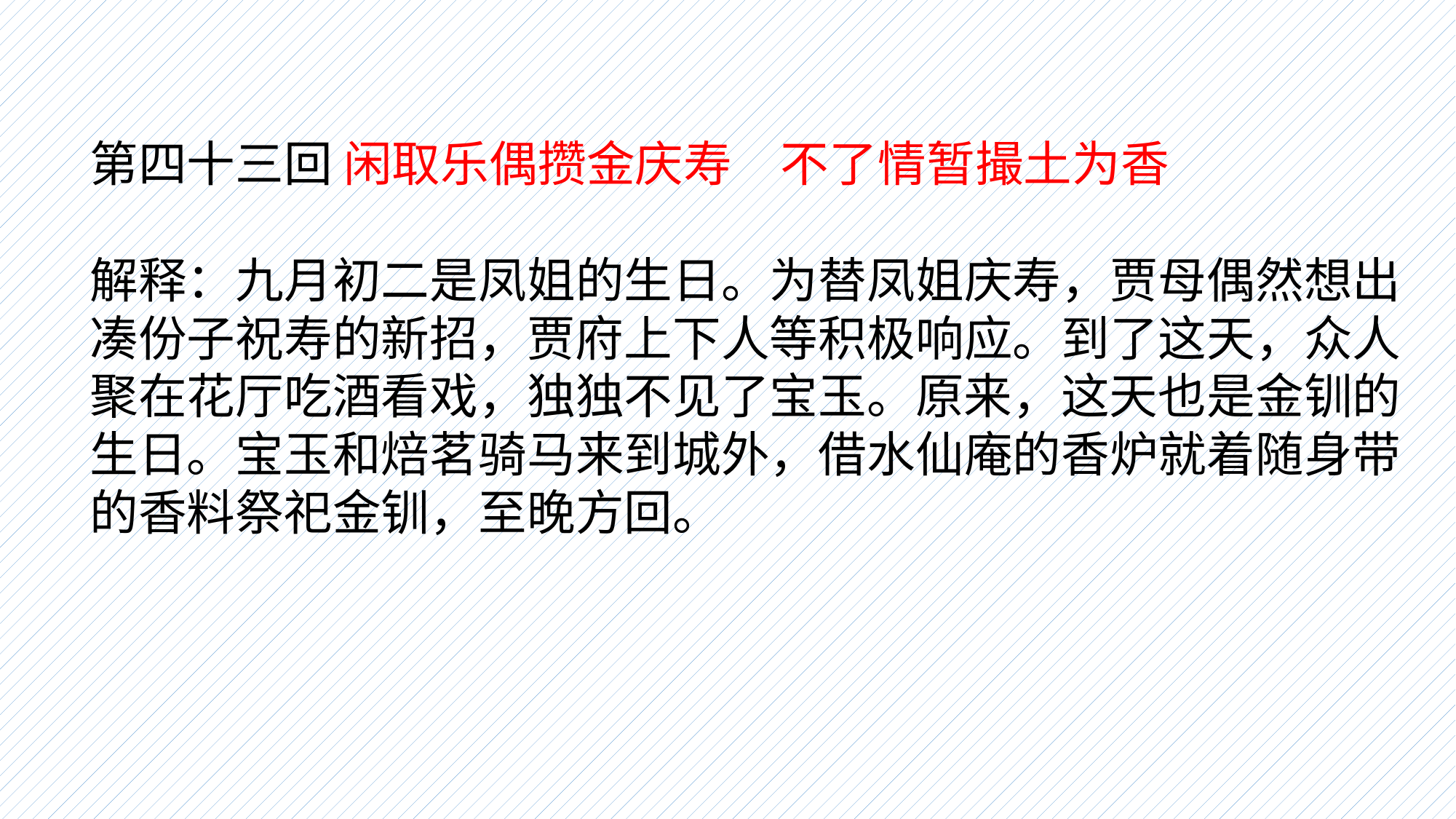

第四十三回 闲取乐偶攒金庆寿　不了情暂撮土为香

解释：九月初二是凤姐的生日。为替凤姐庆寿，贾母偶然想出凑份子祝寿的新招，贾府上下人等积极响应。到了这天，众人聚在花厅吃酒看戏，独独不见了宝玉。原来，这天也是金钏的生日。宝玉和焙茗骑马来到城外，借水仙庵的香炉就着随身带的香料祭祀金钏，至晚方回。